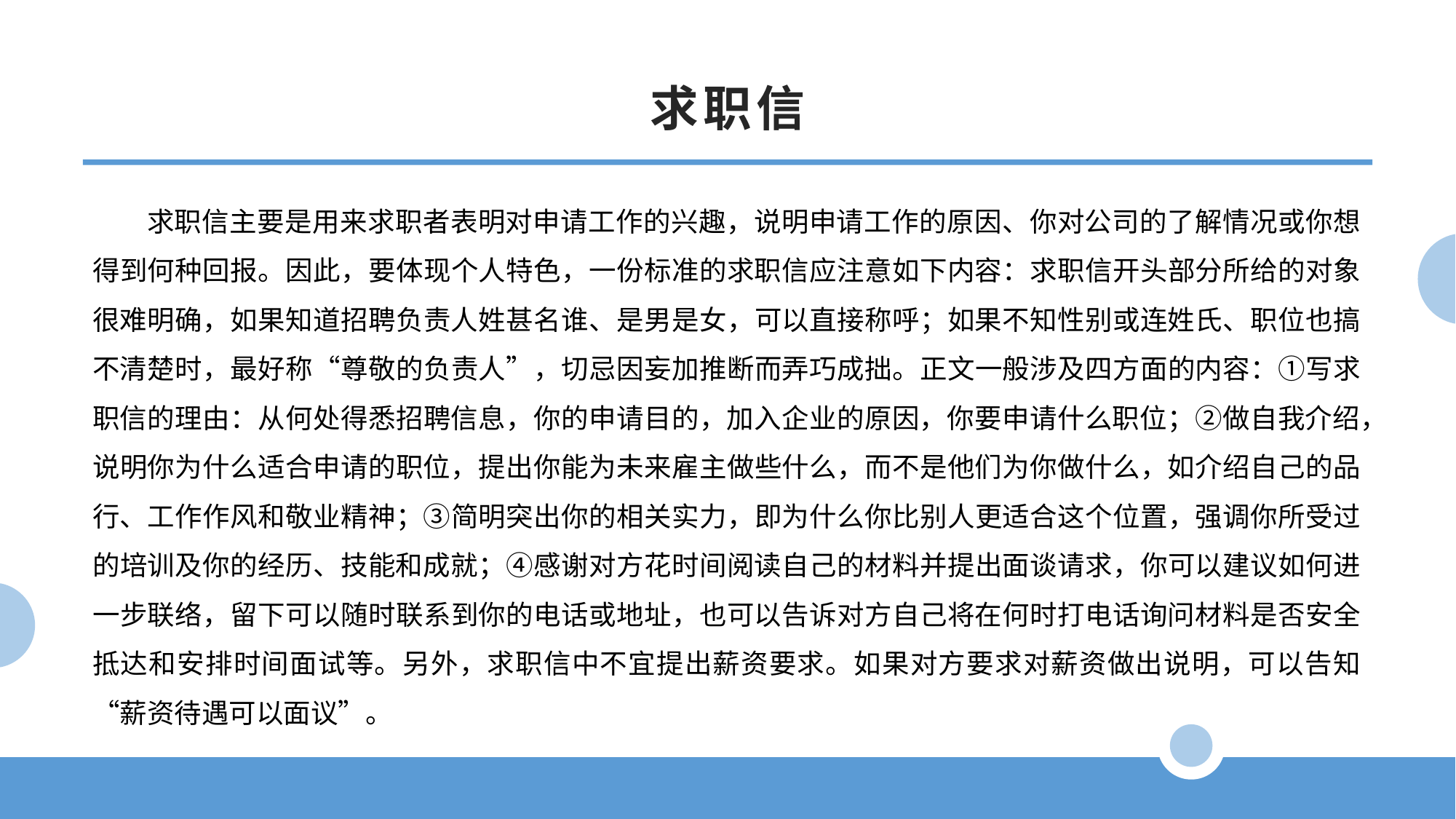

求职信

求职信主要是用来求职者表明对申请工作的兴趣，说明申请工作的原因、你对公司的了解情况或你想得到何种回报。因此，要体现个人特色，一份标准的求职信应注意如下内容：求职信开头部分所给的对象很难明确，如果知道招聘负责人姓甚名谁、是男是女，可以直接称呼；如果不知性别或连姓氏、职位也搞不清楚时，最好称“尊敬的负责人”，切忌因妄加推断而弄巧成拙。正文一般涉及四方面的内容：①写求职信的理由：从何处得悉招聘信息，你的申请目的，加入企业的原因，你要申请什么职位；②做自我介绍，说明你为什么适合申请的职位，提出你能为未来雇主做些什么，而不是他们为你做什么，如介绍自己的品行、工作作风和敬业精神；③简明突出你的相关实力，即为什么你比别人更适合这个位置，强调你所受过的培训及你的经历、技能和成就；④感谢对方花时间阅读自己的材料并提出面谈请求，你可以建议如何进一步联络，留下可以随时联系到你的电话或地址，也可以告诉对方自己将在何时打电话询问材料是否安全抵达和安排时间面试等。另外，求职信中不宜提出薪资要求。如果对方要求对薪资做出说明，可以告知“薪资待遇可以面议”。